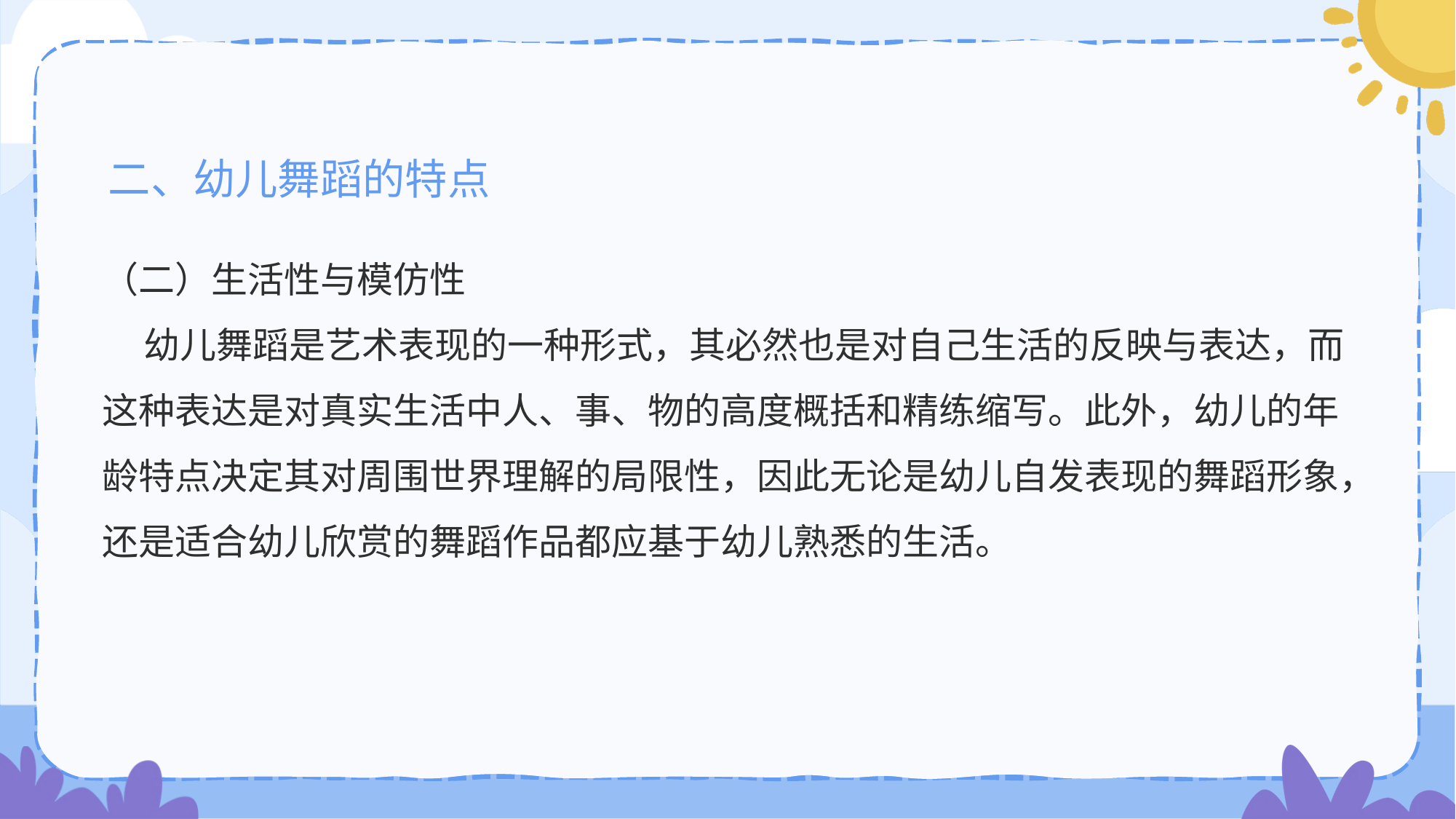

二、幼儿舞蹈的特点
（二）生活性与模仿性
    幼儿舞蹈是艺术表现的一种形式，其必然也是对自己生活的反映与表达，而这种表达是对真实生活中人、事、物的高度概括和精练缩写。此外，幼儿的年龄特点决定其对周围世界理解的局限性，因此无论是幼儿自发表现的舞蹈形象，还是适合幼儿欣赏的舞蹈作品都应基于幼儿熟悉的生活。